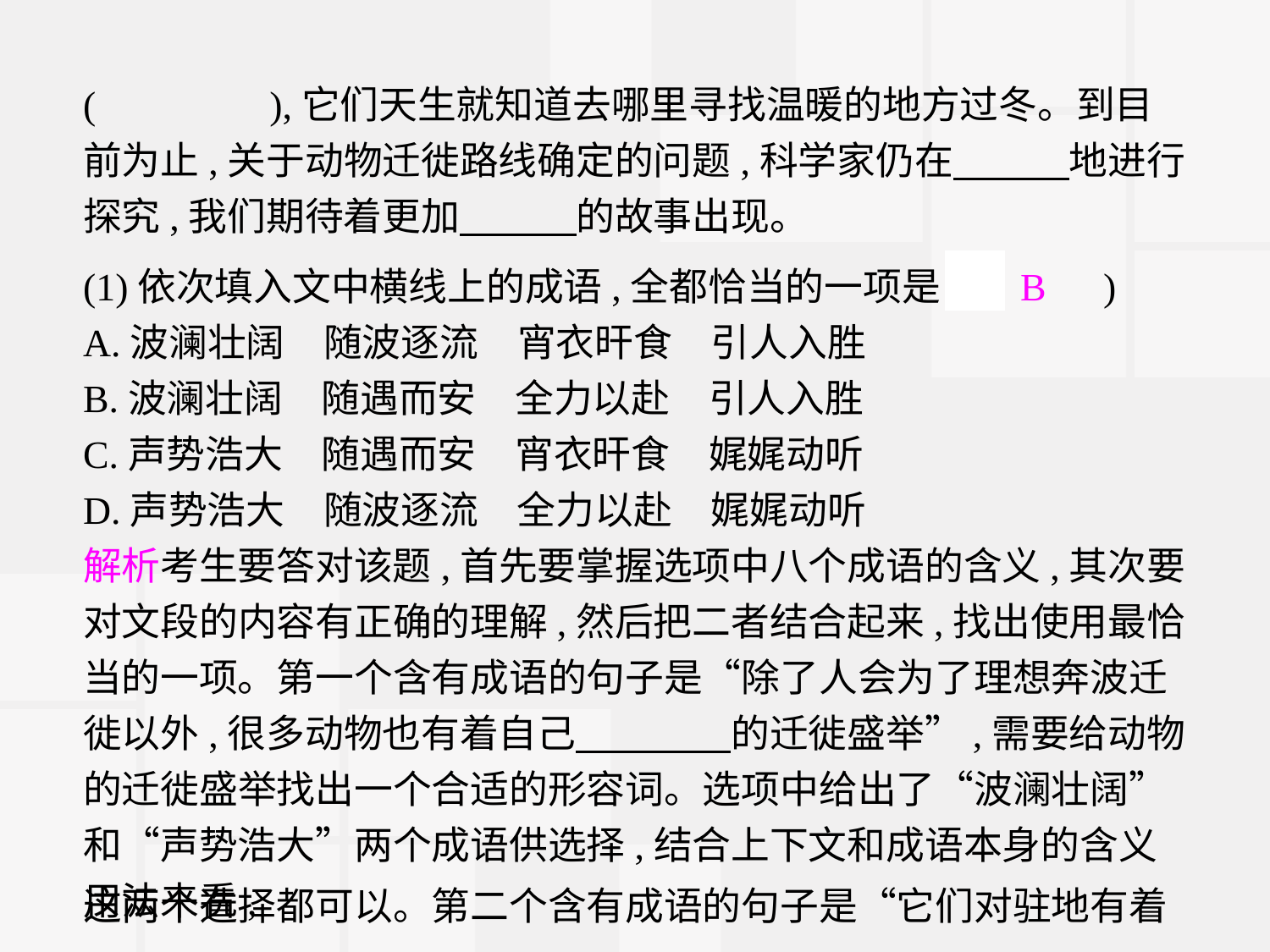

(　　　　),它们天生就知道去哪里寻找温暖的地方过冬。到目前为止,关于动物迁徙路线确定的问题,科学家仍在　　　地进行探究,我们期待着更加　　　的故事出现。
(1)依次填入文中横线上的成语,全都恰当的一项是(　B　)
A.波澜壮阔　随波逐流　宵衣旰食　引人入胜
B.波澜壮阔　随遇而安　全力以赴　引人入胜
C.声势浩大　随遇而安　宵衣旰食　娓娓动听
D.声势浩大　随波逐流　全力以赴　娓娓动听
解析考生要答对该题,首先要掌握选项中八个成语的含义,其次要对文段的内容有正确的理解,然后把二者结合起来,找出使用最恰当的一项。第一个含有成语的句子是“除了人会为了理想奔波迁徙以外,很多动物也有着自己　　　　的迁徙盛举”,需要给动物的迁徙盛举找出一个合适的形容词。选项中给出了“波澜壮阔”和“声势浩大”两个成语供选择,结合上下文和成语本身的含义用法来看,

这两个选择都可以。第二个含有成语的句子是“它们对驻地有着